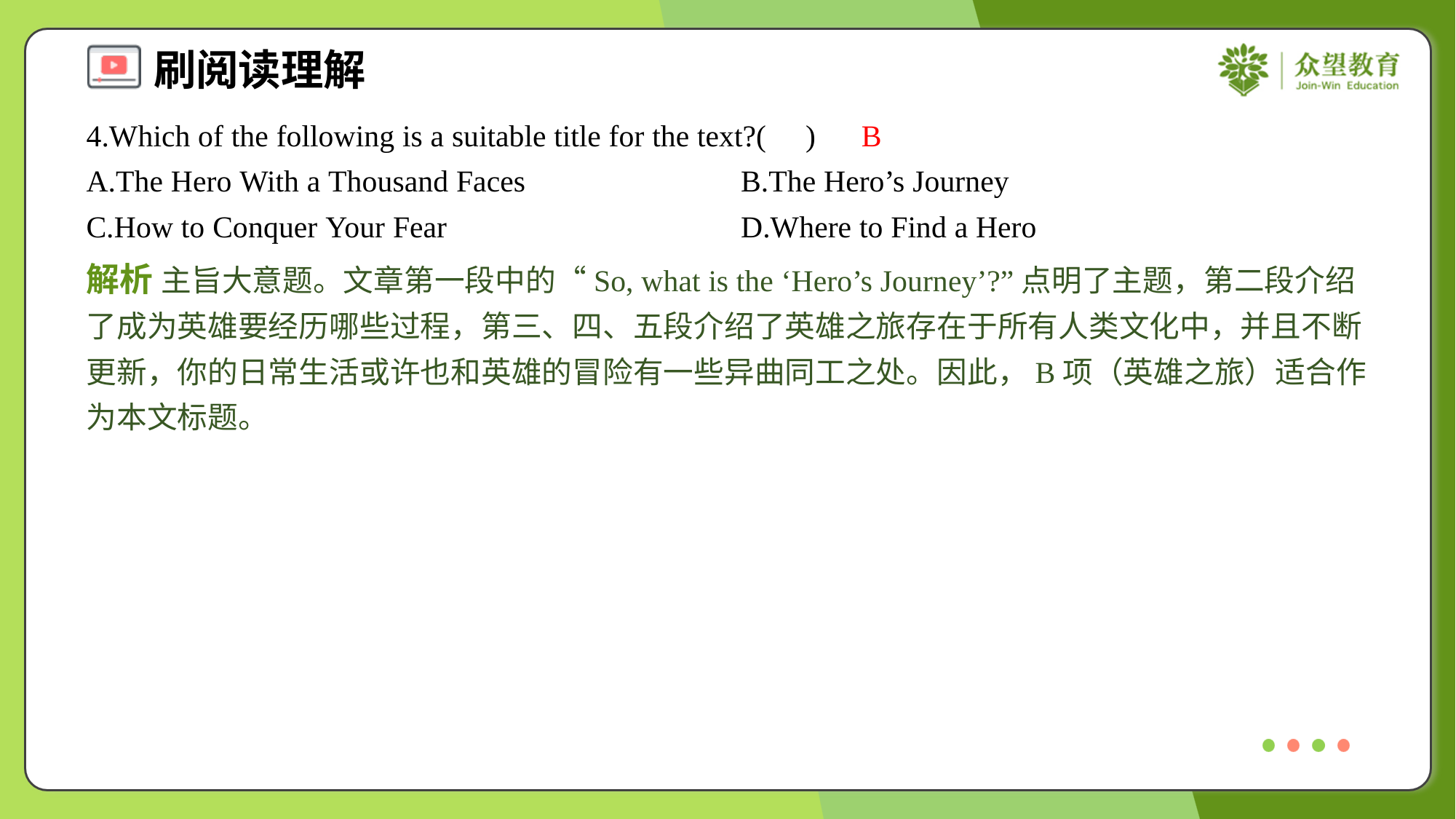

4.Which of the following is a suitable title for the text?(     )
B
A.The Hero With a Thousand Faces	B.The Hero’s Journey
C.How to Conquer Your Fear	D.Where to Find a Hero
解析 主旨大意题。文章第一段中的“So, what is the ‘Hero’s Journey’?”点明了主题，第二段介绍了成为英雄要经历哪些过程，第三、四、五段介绍了英雄之旅存在于所有人类文化中，并且不断更新，你的日常生活或许也和英雄的冒险有一些异曲同工之处。因此，B项（英雄之旅）适合作为本文标题。